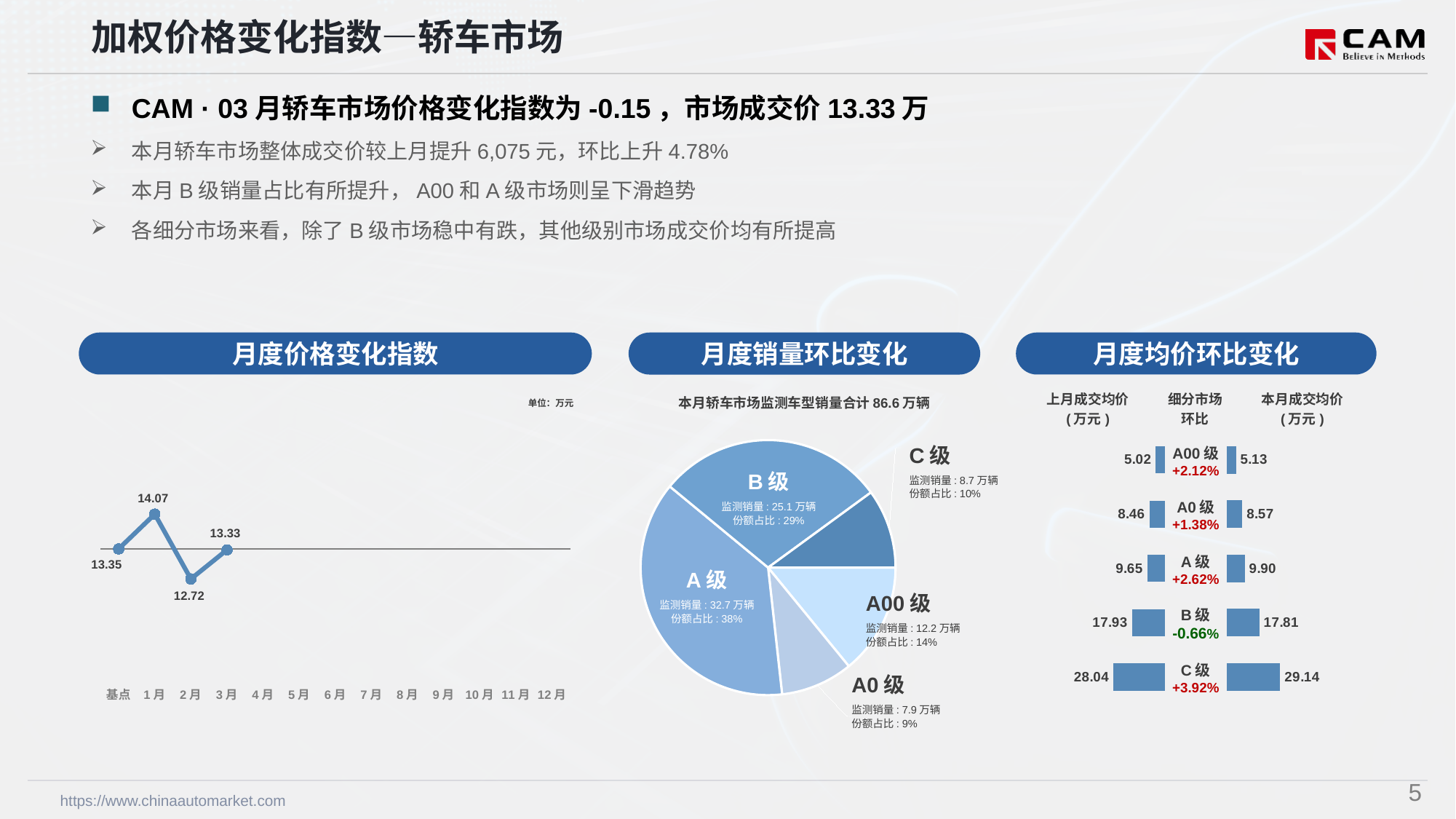

加权价格变化指数—轿车市场
CAM · 03月轿车市场价格变化指数为-0.15，市场成交价13.33万
本月轿车市场整体成交价较上月提升6,075元，环比上升4.78%
本月B级销量占比有所提升，A00和A级市场则呈下滑趋势
各细分市场来看，除了B级市场稳中有跌，其他级别市场成交价均有所提高
月度价格变化指数

月度均价环比变化

月度销量环比变化

本月轿车市场监测车型销量合计86.6万辆
C级
监测销量: 8.7万辆
份额占比: 10%
B级
监测销量: 25.1万辆
份额占比: 29%
A级
监测销量: 32.7万辆
份额占比: 38%
A00级
监测销量: 12.2万辆
份额占比: 14%
A0级
监测销量: 7.9万辆
份额占比: 9%

### Chart

| Category | 细分市场 |
|---|---|
| A00级 | 121911.0 |
| A0级 | 79392.0 |
| A级 | 326985.0 |
| B级 | 251072.0 |
| C级 | 86935.0 |

### Chart

| Category | Y2024 |
|---|---|
| 基点 | 0.0 |
| 1月 | 5.43 |
| 2月 | -4.7 |
| 3月 | -0.15 |
| 4月 | None |
| 5月 | None |
| 6月 | None |
| 7月 | None |
| 8月 | None |
| 9月 | None |
| 10月 | None |
| 11月 | None |
| 12月 | None |
| 上月成交均价 (万元) | 细分市场 环比 | 本月成交均价 (万元) |
| --- | --- | --- |
单位：万元
| A00级 +2.12% |
| --- |
| A0级 +1.38% |
| A级 +2.62% |
| B级 -0.66% |
| C级 +3.92% |

### Chart

| Category | 成交均价 |
|---|---|
| A00 | 5.02 |
| A0 | 8.46 |
| A | 9.65 |
| B | 17.93 |
| C | 28.04 |

### Chart

| Category | 金额 |
|---|---|
| A00 | 5.13 |
| A0 | 8.57 |
| A | 9.9 |
| B | 17.81 |
| C | 29.14 |
5